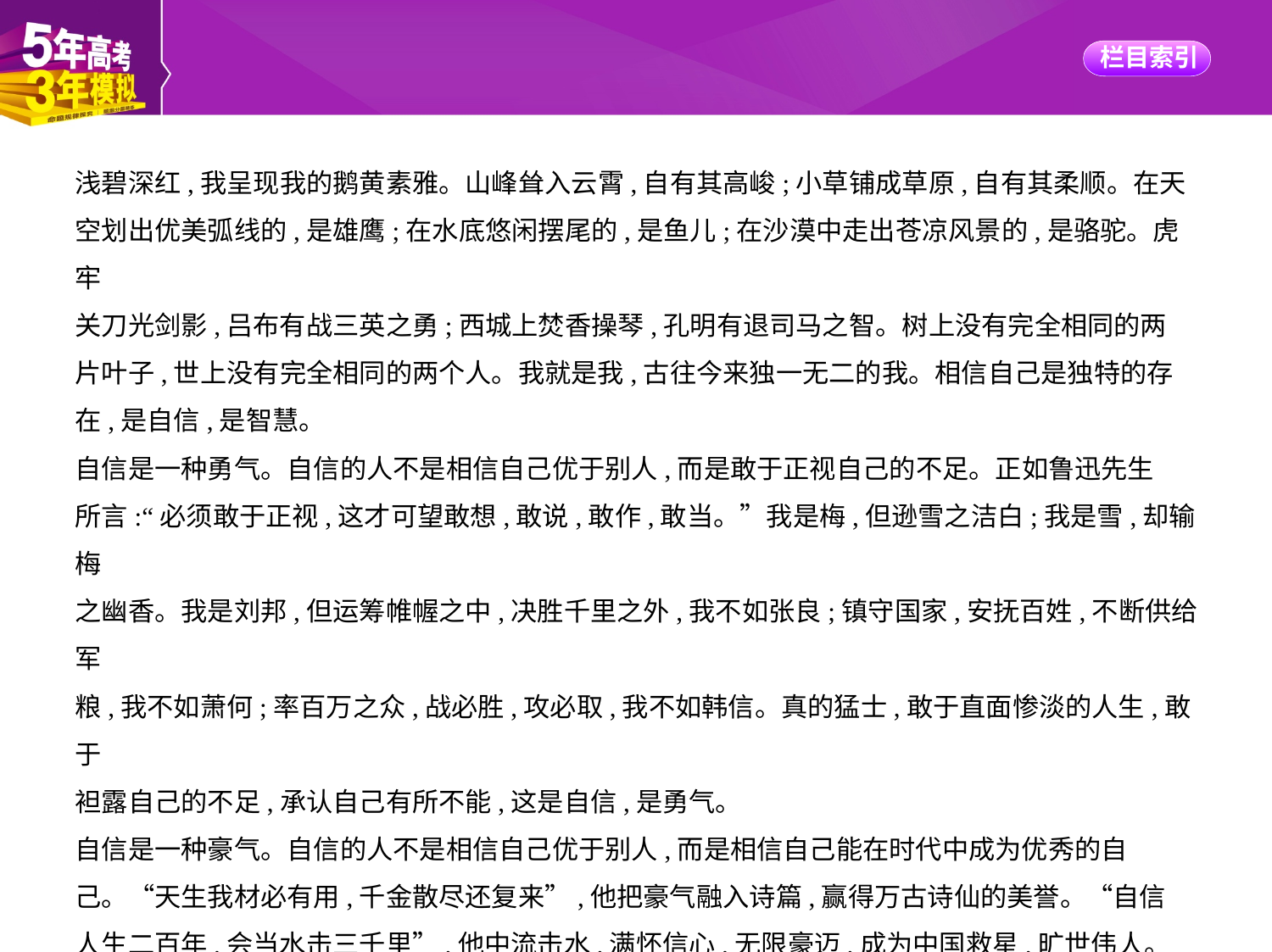

浅碧深红,我呈现我的鹅黄素雅。山峰耸入云霄,自有其高峻;小草铺成草原,自有其柔顺。在天
空划出优美弧线的,是雄鹰;在水底悠闲摆尾的,是鱼儿;在沙漠中走出苍凉风景的,是骆驼。虎牢
关刀光剑影,吕布有战三英之勇;西城上焚香操琴,孔明有退司马之智。树上没有完全相同的两
片叶子,世上没有完全相同的两个人。我就是我,古往今来独一无二的我。相信自己是独特的存
在,是自信,是智慧。
自信是一种勇气。自信的人不是相信自己优于别人,而是敢于正视自己的不足。正如鲁迅先生
所言:“必须敢于正视,这才可望敢想,敢说,敢作,敢当。”我是梅,但逊雪之洁白;我是雪,却输梅
之幽香。我是刘邦,但运筹帷幄之中,决胜千里之外,我不如张良;镇守国家,安抚百姓,不断供给军
粮,我不如萧何;率百万之众,战必胜,攻必取,我不如韩信。真的猛士,敢于直面惨淡的人生,敢于
袒露自己的不足,承认自己有所不能,这是自信,是勇气。
自信是一种豪气。自信的人不是相信自己优于别人,而是相信自己能在时代中成为优秀的自
己。“天生我材必有用,千金散尽还复来”,他把豪气融入诗篇,赢得万古诗仙的美誉。“自信
人生二百年,会当水击三千里”,他中流击水,满怀信心,无限豪迈,成为中国救星,旷世伟人。
“数风流人物,还看今朝。”如今,国人越来越豪气,中华民族越来越自信。2016年奥运会,决战
塞尔维亚,直面小组赛曾经击败我们的对手,女排在丢掉首局的情况下,从容应对,豪气冲天,最终